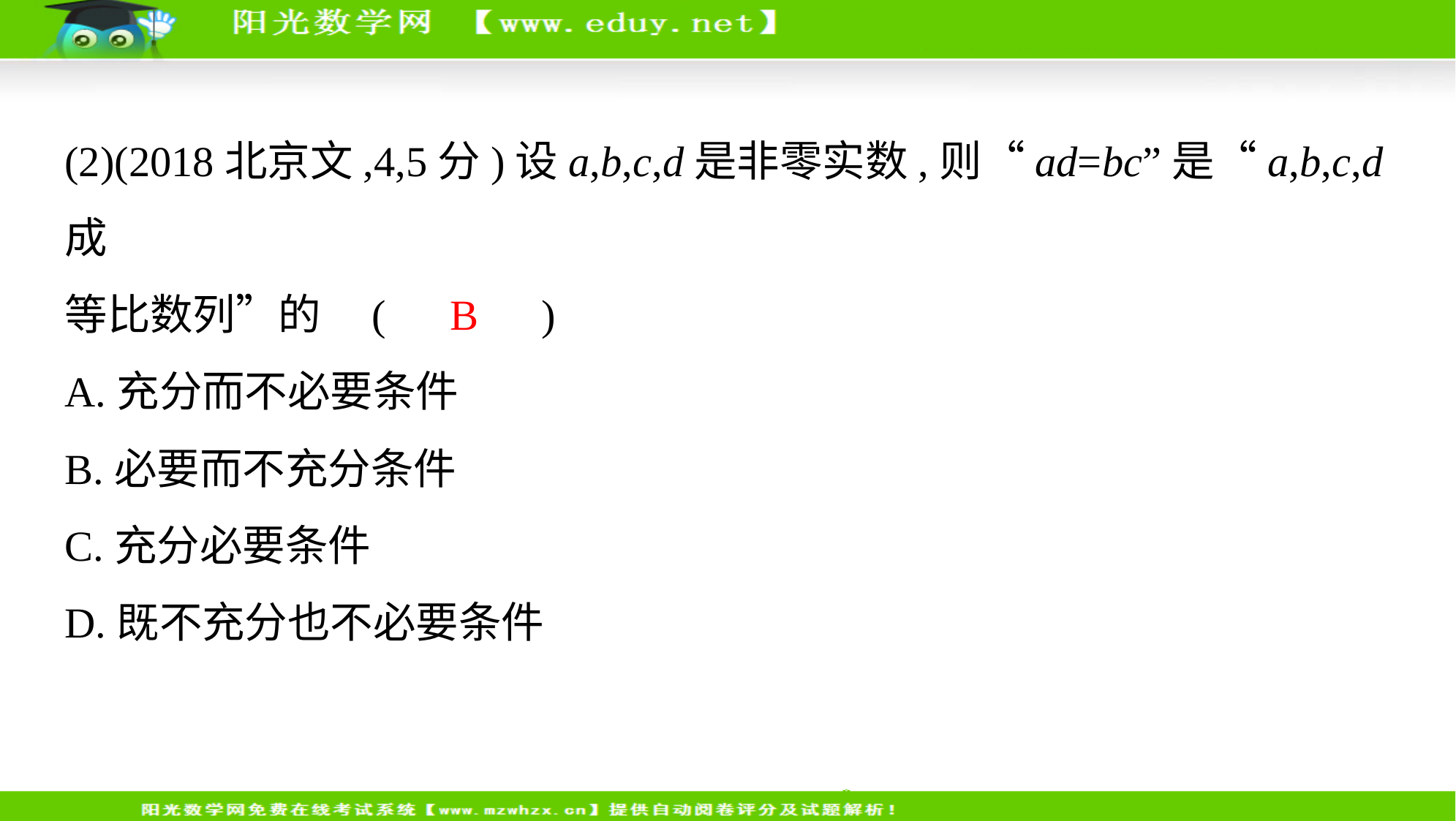

(2)(2018北京文,4,5分)设a,b,c,d是非零实数,则“ad=bc”是“a,b,c,d成
等比数列”的 (　B　)
A.充分而不必要条件
B.必要而不充分条件
C.充分必要条件
D.既不充分也不必要条件